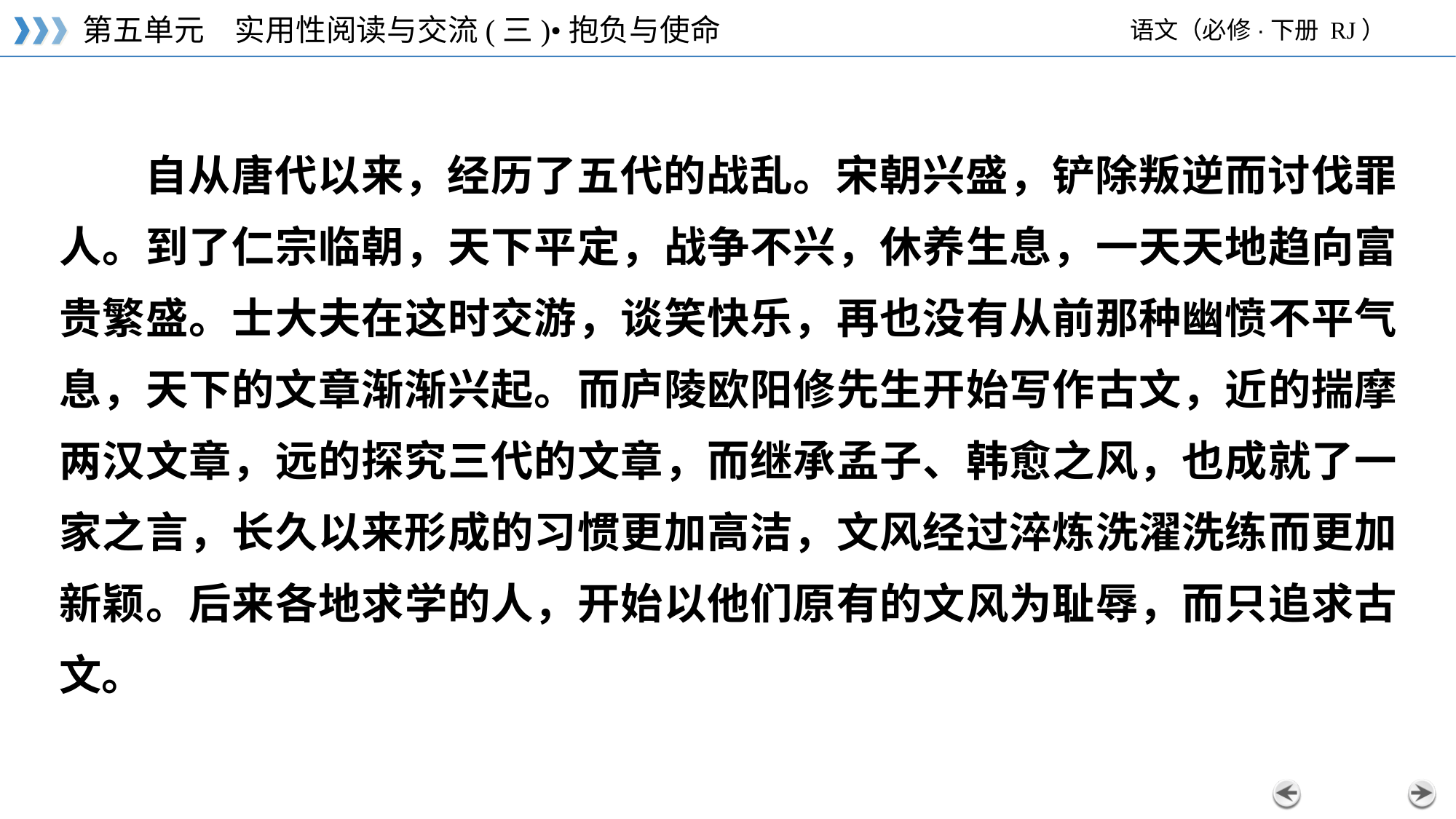

自从唐代以来，经历了五代的战乱。宋朝兴盛，铲除叛逆而讨伐罪人。到了仁宗临朝，天下平定，战争不兴，休养生息，一天天地趋向富贵繁盛。士大夫在这时交游，谈笑快乐，再也没有从前那种幽愤不平气息，天下的文章渐渐兴起。而庐陵欧阳修先生开始写作古文，近的揣摩两汉文章，远的探究三代的文章，而继承孟子、韩愈之风，也成就了一家之言，长久以来形成的习惯更加高洁，文风经过淬炼洗濯洗练而更加新颖。后来各地求学的人，开始以他们原有的文风为耻辱，而只追求古文。